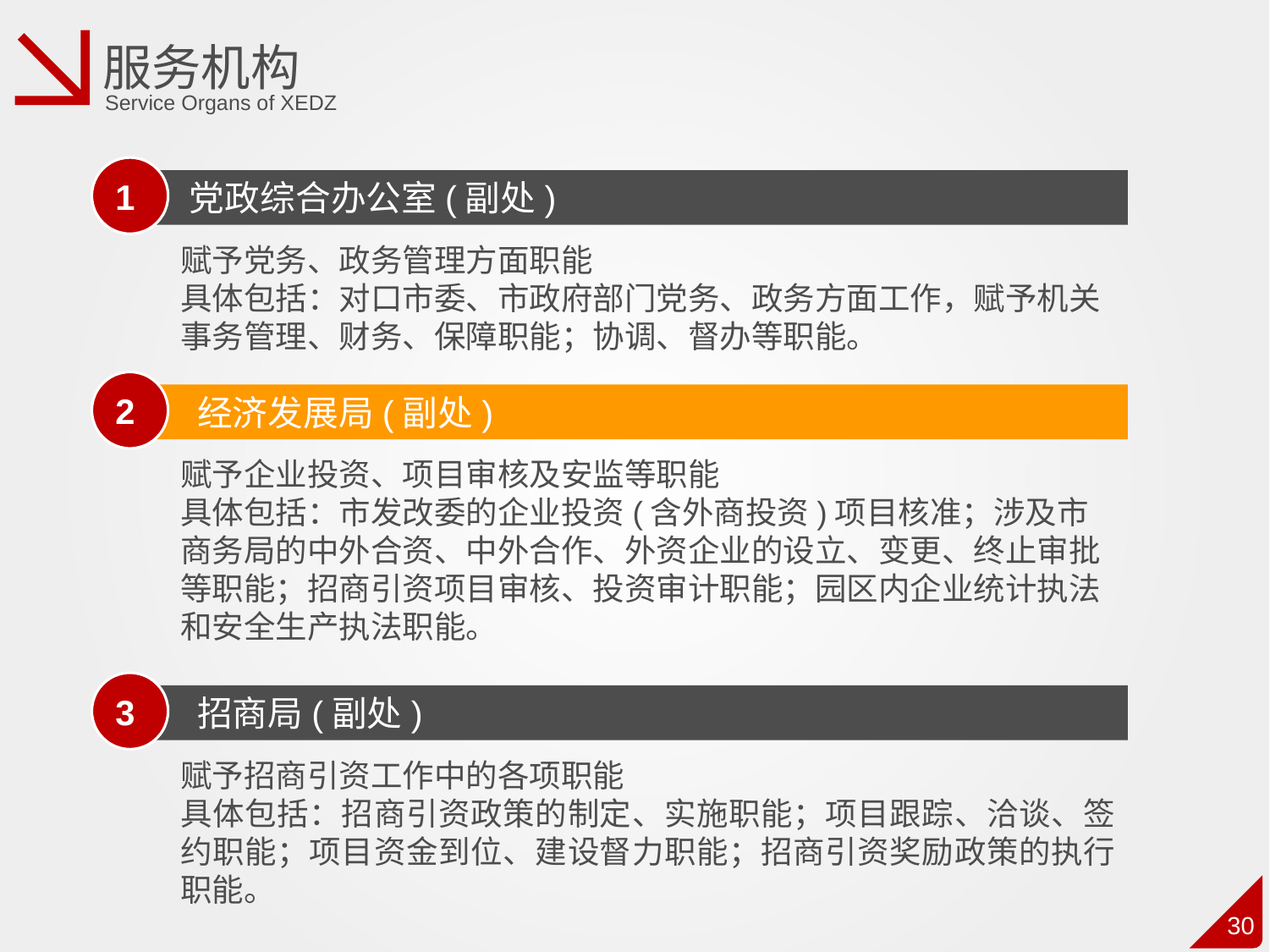

服务机构
Service Organs of XEDZ
1
   党政综合办公室(副处)
赋予党务、政务管理方面职能
具体包括：对口市委、市政府部门党务、政务方面工作，赋予机关事务管理、财务、保障职能；协调、督办等职能。
2
    经济发展局(副处)
赋予企业投资、项目审核及安监等职能
具体包括：市发改委的企业投资(含外商投资)项目核准；涉及市商务局的中外合资、中外合作、外资企业的设立、变更、终止审批等职能；招商引资项目审核、投资审计职能；园区内企业统计执法和安全生产执法职能。
3
    招商局(副处)
赋予招商引资工作中的各项职能
具体包括：招商引资政策的制定、实施职能；项目跟踪、洽谈、签约职能；项目资金到位、建设督力职能；招商引资奖励政策的执行职能。

4、建设管理局(副处)  园区发展、环境建设管理协调职能
具体包括：园区基础设施建设、项目选址、测绘、发放“一证二书”(选址意见书、建设用地规划许可证、建设工程规划许可证)、施工放线、查处违法建设职能；拆迁许可职能；建设工程的报建、招标、施工许可证发放、质量监督、安全监督、竣工备案、房屋产权登记职能；园区道路、市政管线、人行道、园林绿化、环境卫生设施建设管理等职能。

5、财金管理局(副处)  园区收支调控、筹融资、基础设建设、项目资金跟踪监管等职能
具体包括：赋予土地出让金返还审批职能；地方税(契税、耕地占用税、营业税等)地方留成部分拨付职能；建设资金筹措、使用、监管审计等职能。

6、纪工委(副处)  对口市纪委、市监察局，贝武予纪检、监察职能